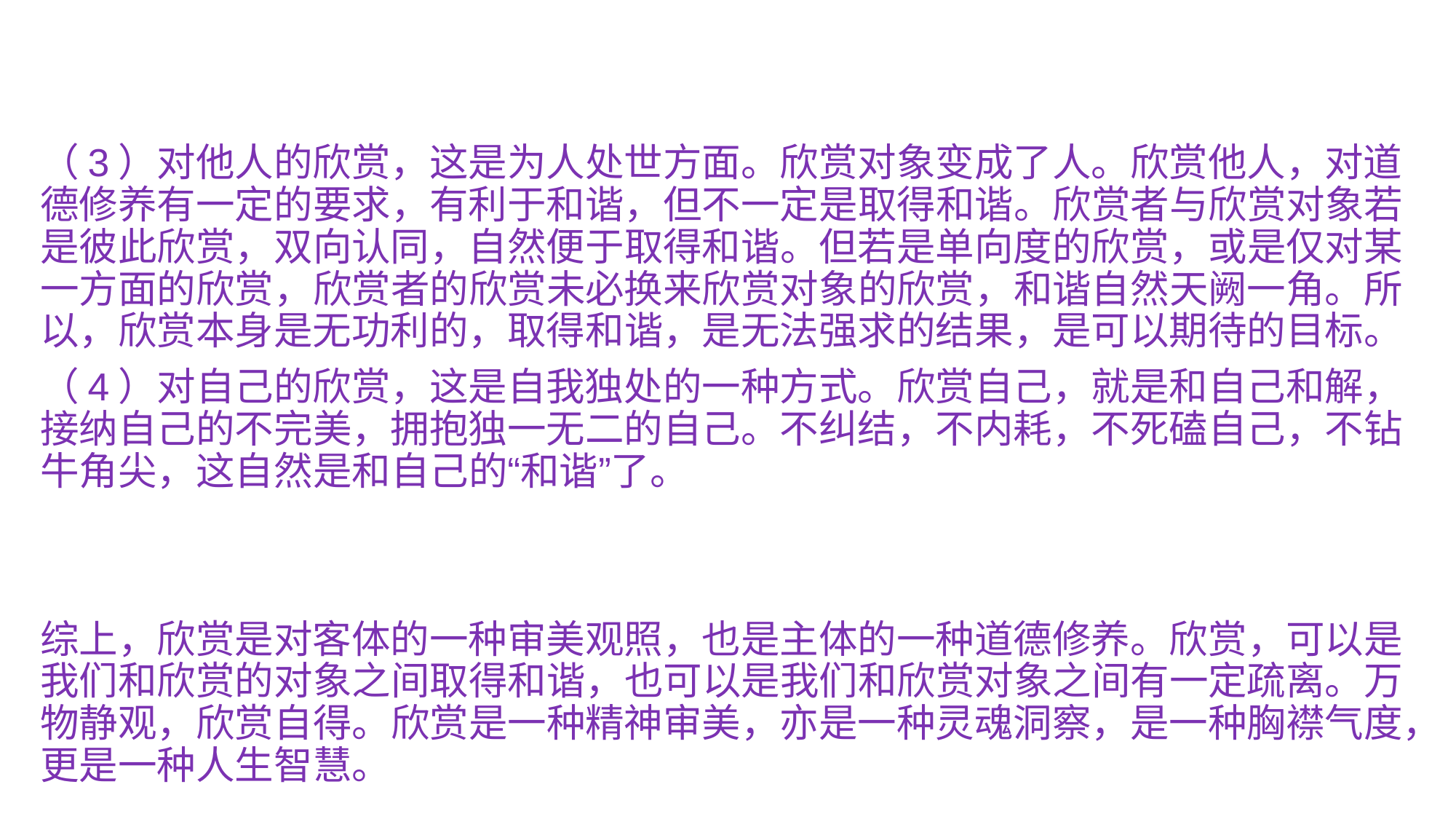

（3）对他人的欣赏，这是为人处世方面。欣赏对象变成了人。欣赏他人，对道德修养有一定的要求，有利于和谐，但不一定是取得和谐。欣赏者与欣赏对象若是彼此欣赏，双向认同，自然便于取得和谐。但若是单向度的欣赏，或是仅对某一方面的欣赏，欣赏者的欣赏未必换来欣赏对象的欣赏，和谐自然天阙一角。所以，欣赏本身是无功利的，取得和谐，是无法强求的结果，是可以期待的目标。
（4）对自己的欣赏，这是自我独处的一种方式。欣赏自己，就是和自己和解，接纳自己的不完美，拥抱独一无二的自己。不纠结，不内耗，不死磕自己，不钻牛角尖，这自然是和自己的“和谐”了。

综上，欣赏是对客体的一种审美观照，也是主体的一种道德修养。欣赏，可以是我们和欣赏的对象之间取得和谐，也可以是我们和欣赏对象之间有一定疏离。万物静观，欣赏自得。欣赏是一种精神审美，亦是一种灵魂洞察，是一种胸襟气度，更是一种人生智慧。